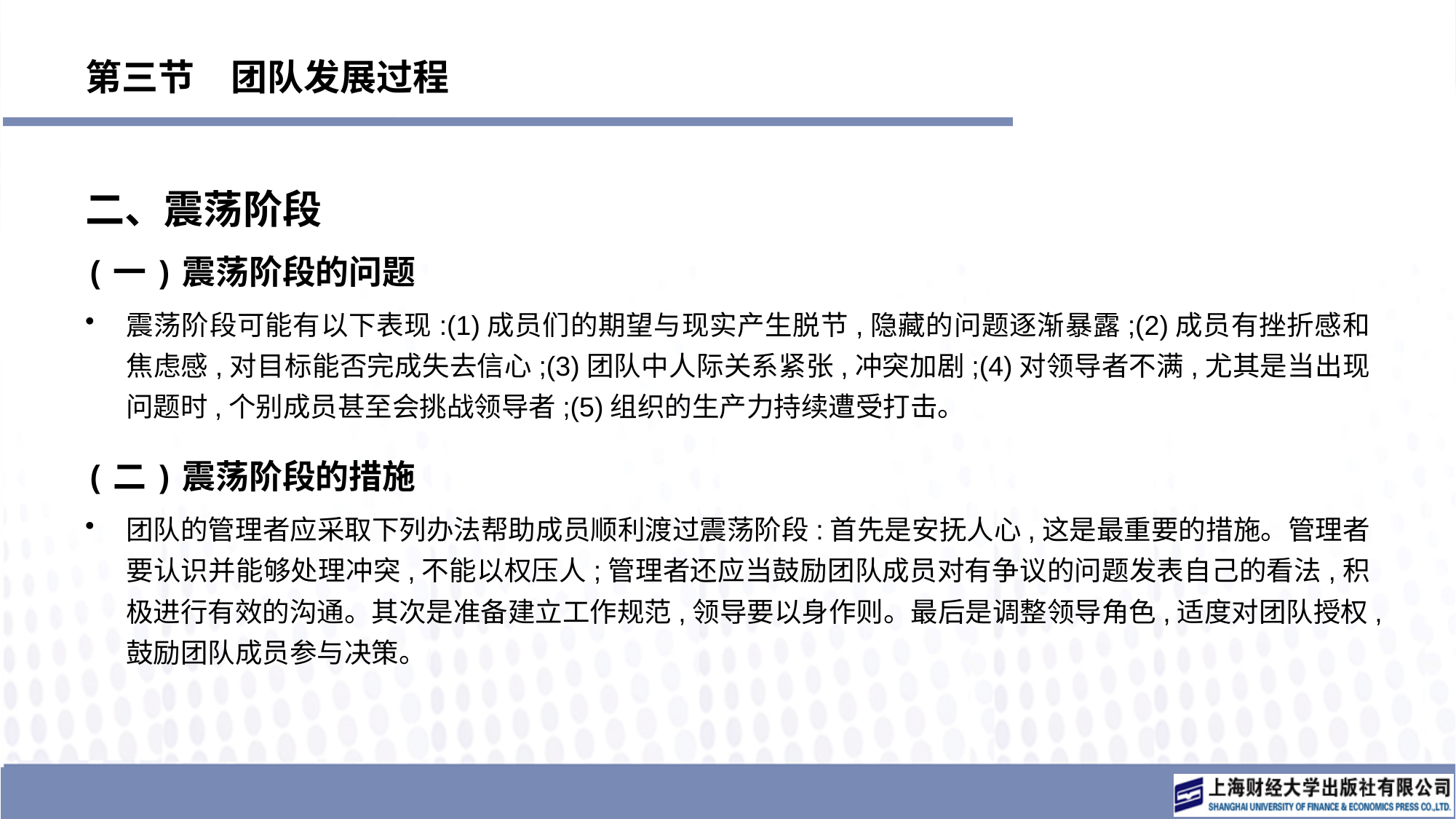

# 第三节　团队发展过程
二、震荡阶段
(一)震荡阶段的问题
震荡阶段可能有以下表现:(1)成员们的期望与现实产生脱节,隐藏的问题逐渐暴露;(2)成员有挫折感和焦虑感,对目标能否完成失去信心;(3)团队中人际关系紧张,冲突加剧;(4)对领导者不满,尤其是当出现问题时,个别成员甚至会挑战领导者;(5)组织的生产力持续遭受打击。
(二)震荡阶段的措施
团队的管理者应采取下列办法帮助成员顺利渡过震荡阶段:首先是安抚人心,这是最重要的措施。管理者要认识并能够处理冲突,不能以权压人;管理者还应当鼓励团队成员对有争议的问题发表自己的看法,积极进行有效的沟通。其次是准备建立工作规范,领导要以身作则。最后是调整领导角色,适度对团队授权,鼓励团队成员参与决策。